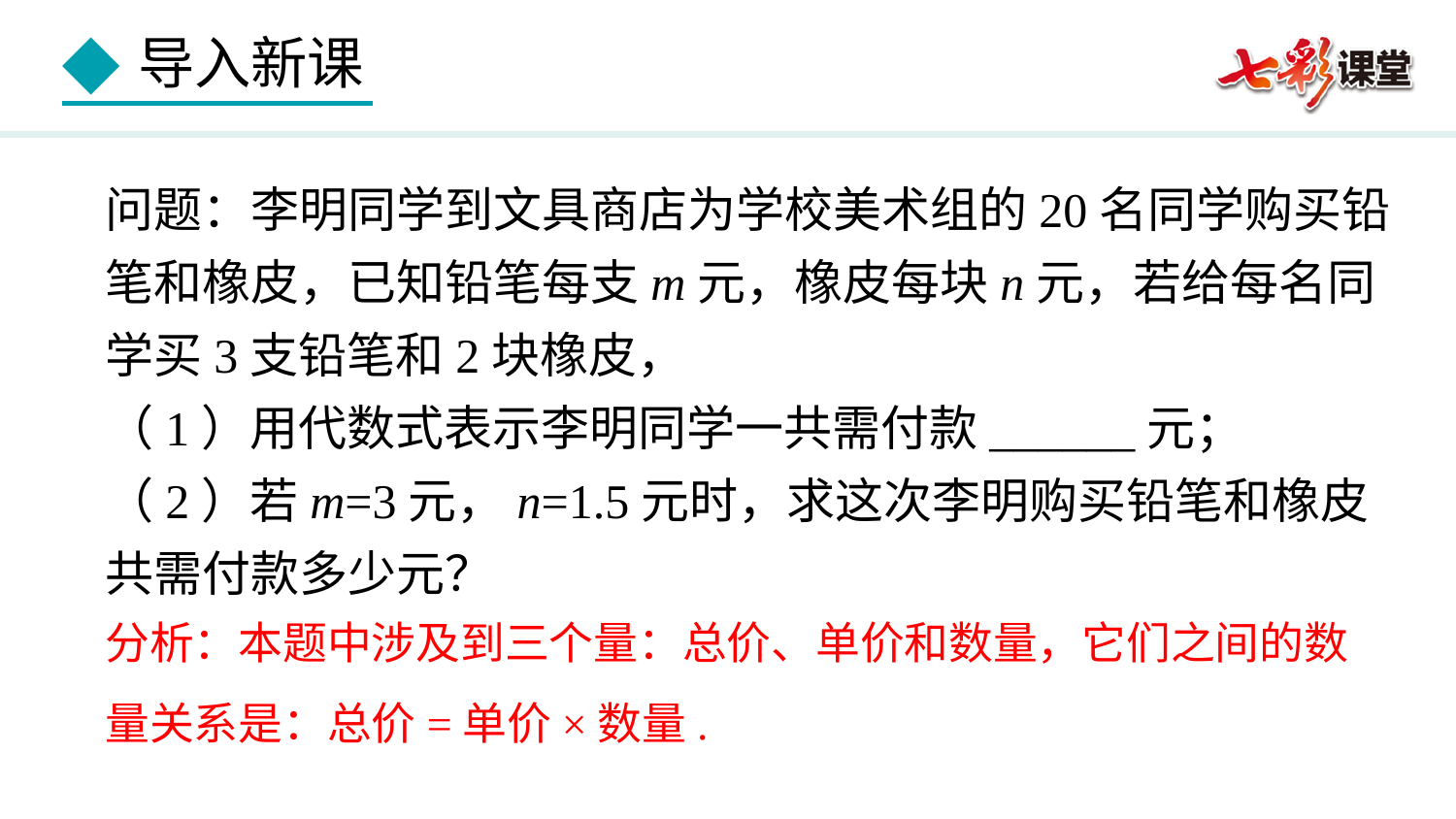

问题：李明同学到文具商店为学校美术组的20名同学购买铅笔和橡皮，已知铅笔每支m元，橡皮每块n元，若给每名同学买3支铅笔和2块橡皮，
（1）用代数式表示李明同学一共需付款______元；
（2）若m=3元，n=1.5元时，求这次李明购买铅笔和橡皮共需付款多少元？
分析：本题中涉及到三个量：总价、单价和数量，它们之间的数量关系是：总价=单价×数量.